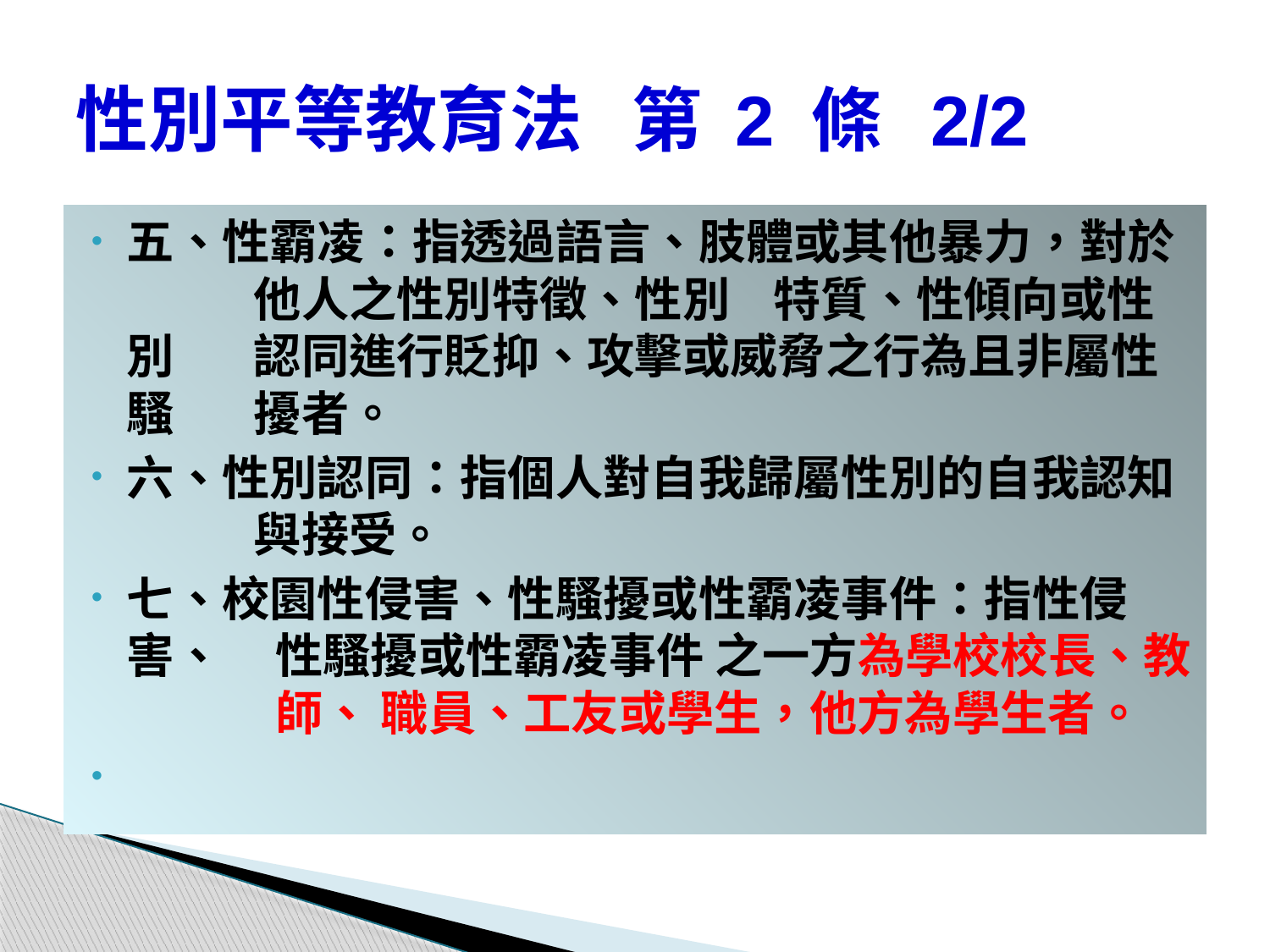

# 性別平等教育法   第 2 條  2/2
五、性霸凌：指透過語言、肢體或其他暴力，對於 	他人之性別特徵、性別    特質、性傾向或性別	認同進行貶抑、攻擊或威脅之行為且非屬性騷	擾者。
六、性別認同：指個人對自我歸屬性別的自我認知	與接受。
七、校園性侵害、性騷擾或性霸凌事件：指性侵害、	  性騷擾或性霸凌事件 之一方為學校校長、教	  師、	職員、工友或學生，他方為學生者。